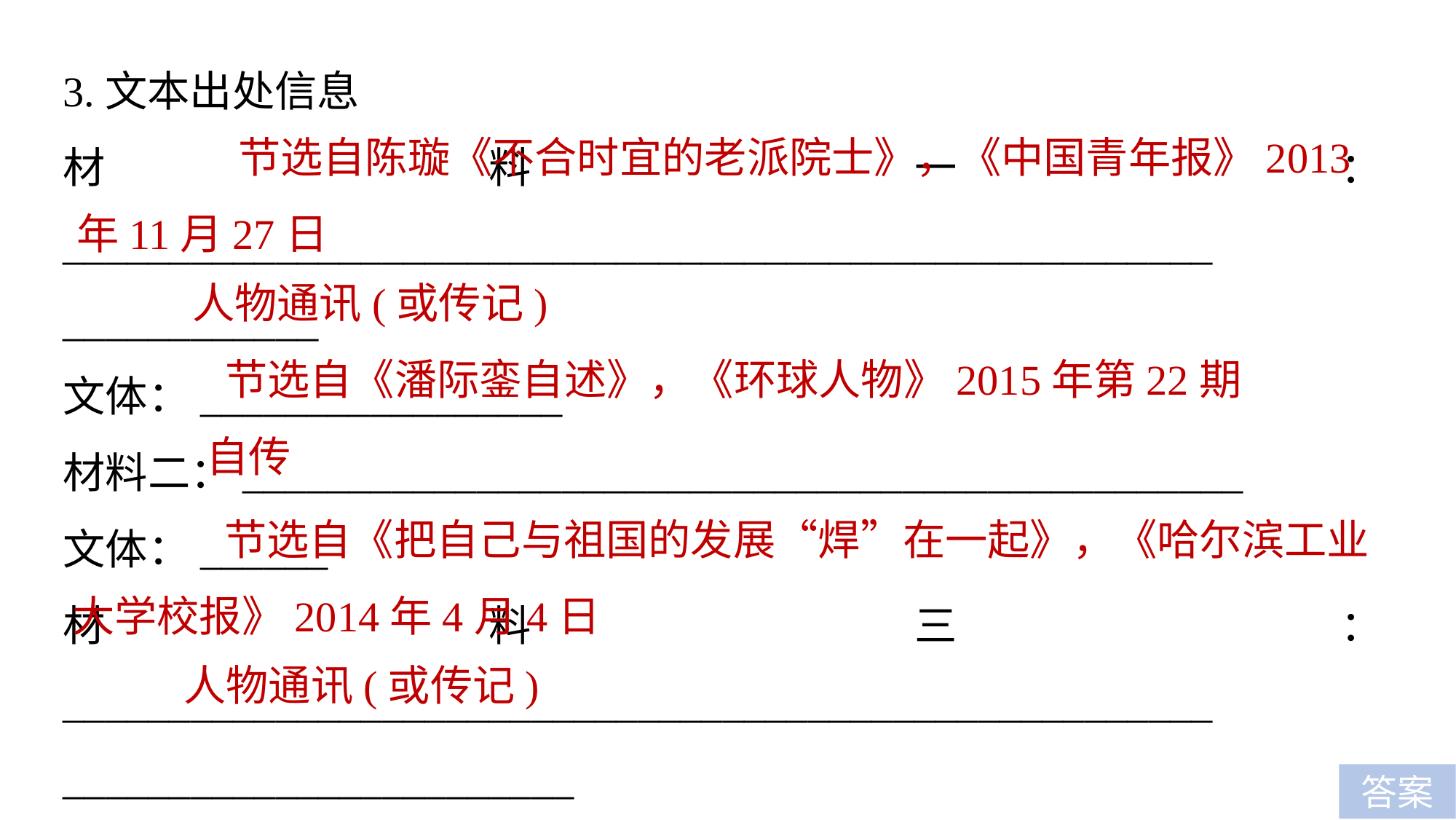

3.文本出处信息
材料一：______________________________________________________
____________
文体：_________________
材料二：_______________________________________________
文体：______
材料三：______________________________________________________
________________________
文体：_________________
                节选自陈璇《不合时宜的老派院士》，《中国青年报》2013年11月27日
人物通讯(或传记)
节选自《潘际銮自述》，《环球人物》2015年第22期
自传
               节选自《把自己与祖国的发展“焊”在一起》，《哈尔滨工业大学校报》2014年4月4日
人物通讯(或传记)
答案